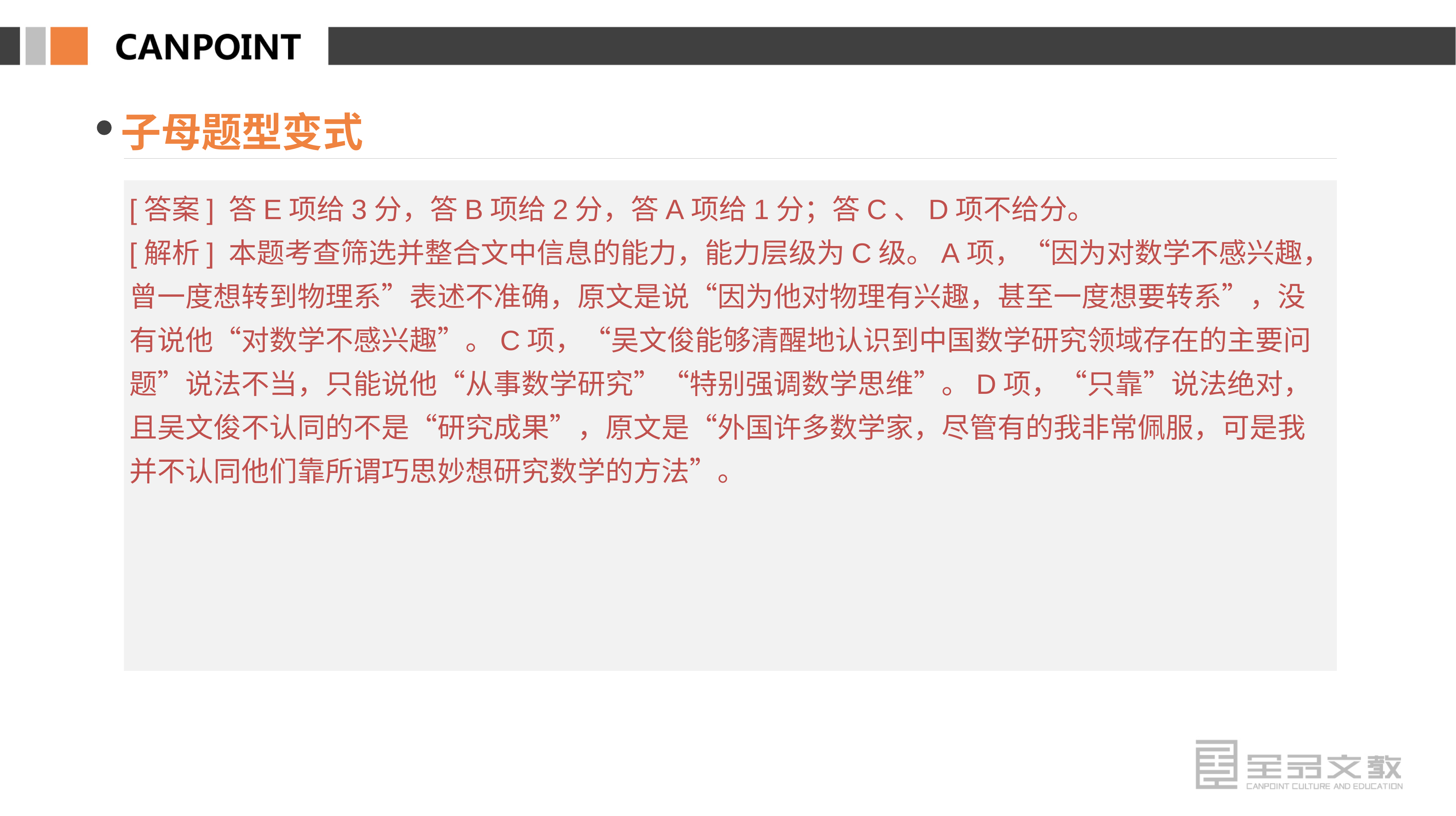

子母题型变式

[答案] 答E项给3分，答B项给2分，答A项给1分；答C、D项不给分。
[解析] 本题考查筛选并整合文中信息的能力，能力层级为C级。A项，“因为对数学不感兴趣，曾一度想转到物理系”表述不准确，原文是说“因为他对物理有兴趣，甚至一度想要转系”，没有说他“对数学不感兴趣”。C项，“吴文俊能够清醒地认识到中国数学研究领域存在的主要问题”说法不当，只能说他“从事数学研究”“特别强调数学思维”。D项，“只靠”说法绝对，且吴文俊不认同的不是“研究成果”，原文是“外国许多数学家，尽管有的我非常佩服，可是我并不认同他们靠所谓巧思妙想研究数学的方法”。